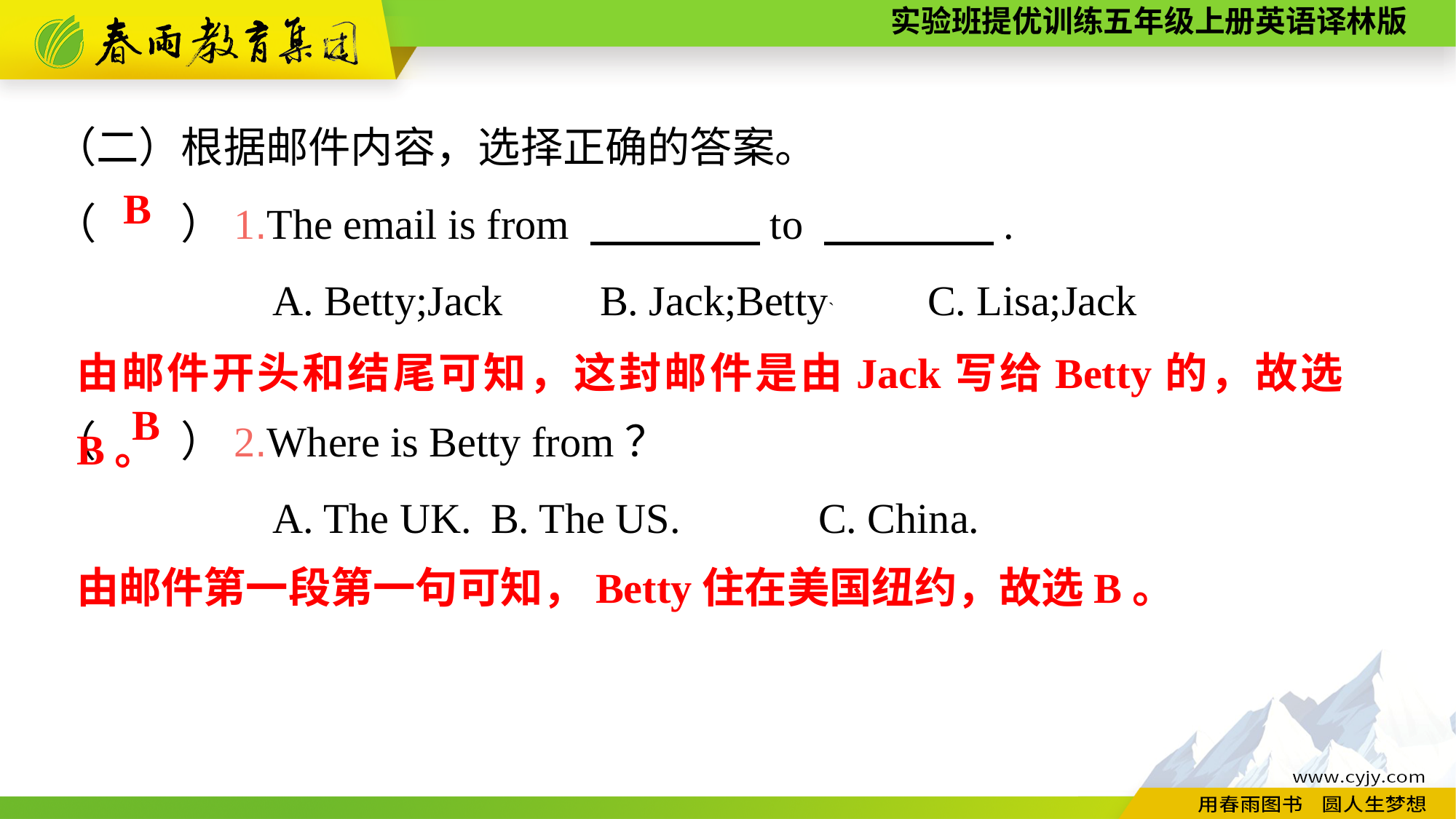

（二）根据邮件内容，选择正确的答案。
（　　）1.The email is from 　　　　to 　　　　.
		A. Betty;Jack	B. Jack;Betty`	C. Lisa;Jack

（　　）2.Where is Betty from？
		A. The UK.	B. The US.		C. China.
B
由邮件开头和结尾可知，这封邮件是由Jack写给Betty的，故选B。
B
由邮件第一段第一句可知，Betty住在美国纽约，故选B。